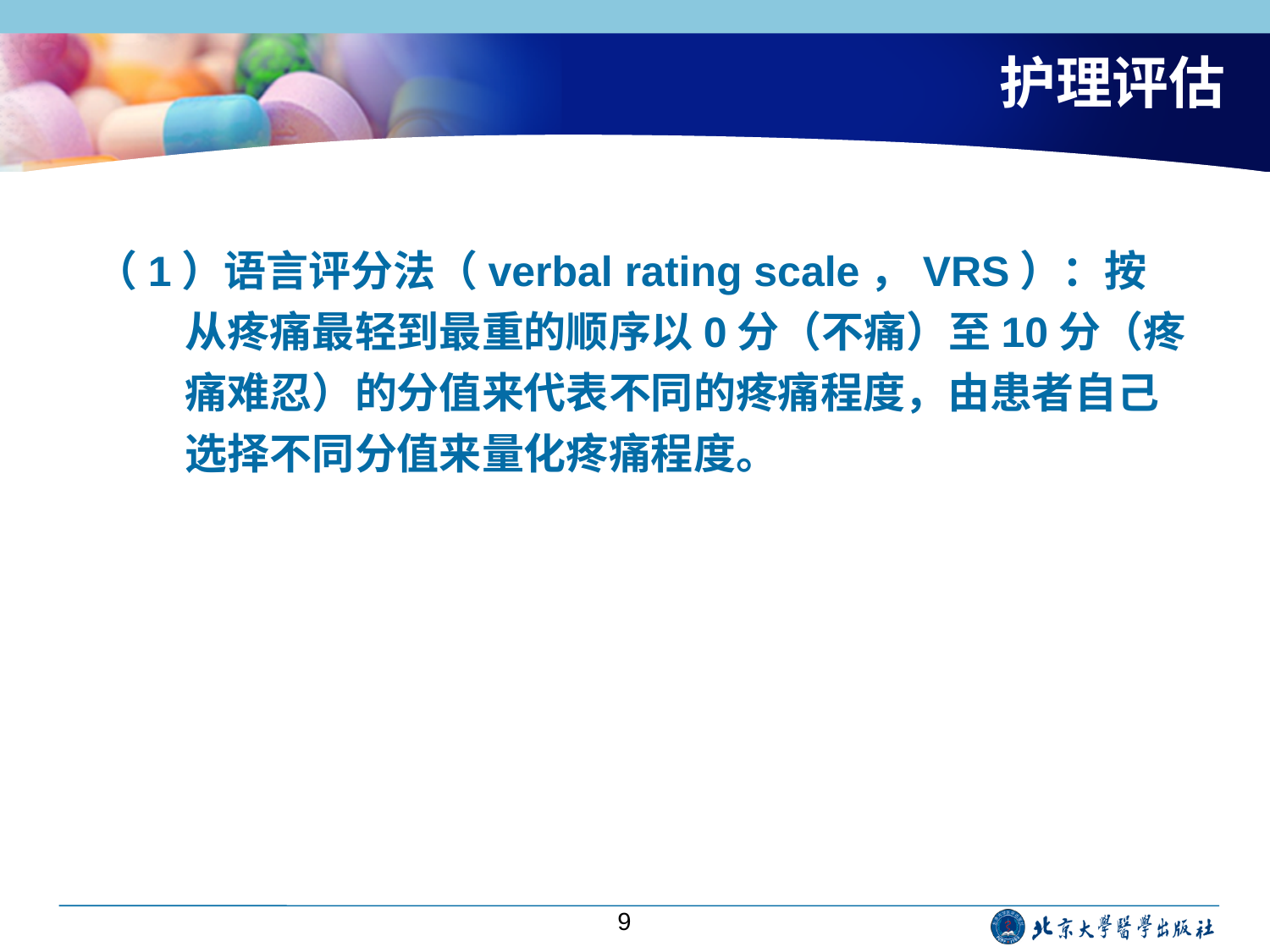

# 护理评估

（1）语言评分法（verbal rating scale，VRS）：按从疼痛最轻到最重的顺序以0分（不痛）至10分（疼痛难忍）的分值来代表不同的疼痛程度，由患者自己选择不同分值来量化疼痛程度。
9